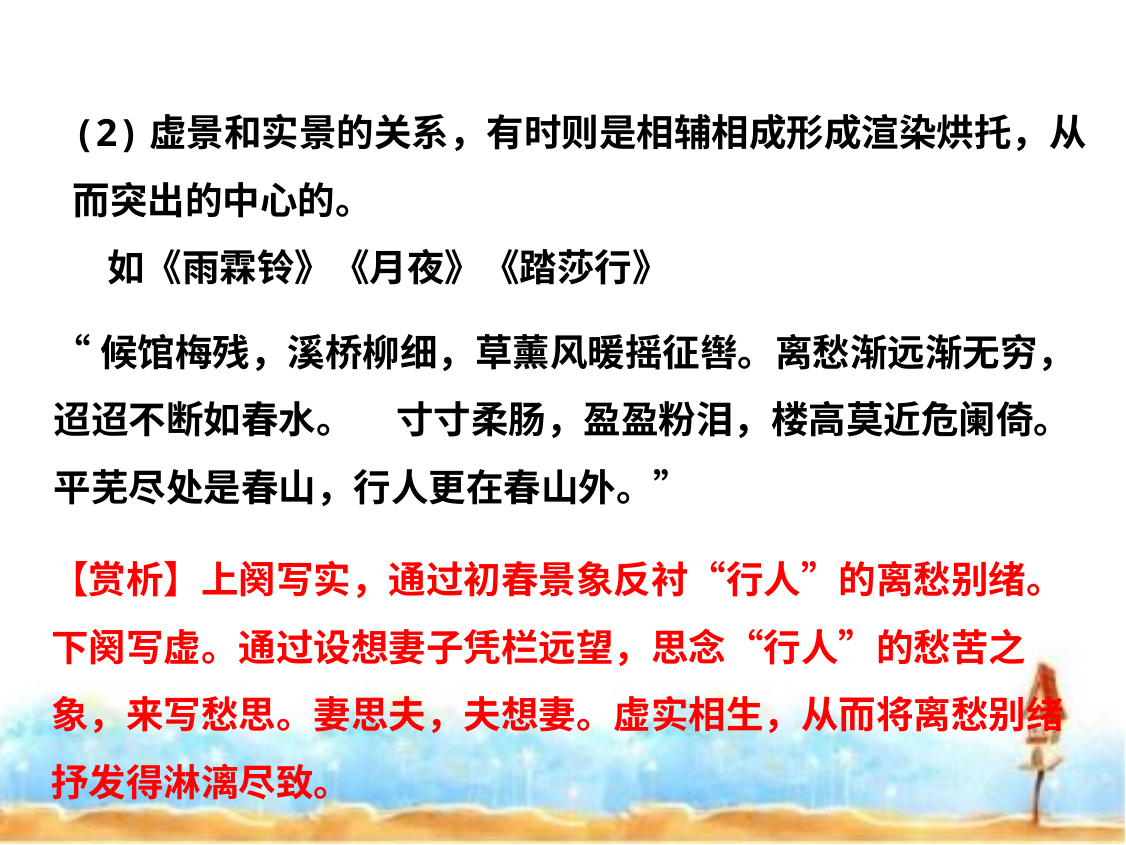

(2)虚景和实景的关系，有时则是相辅相成形成渲染烘托，从而突出的中心的。
   如《雨霖铃》《月夜》《踏莎行》
“候馆梅残，溪桥柳细，草薰风暖摇征辔。离愁渐远渐无穷，迢迢不断如春水。     寸寸柔肠，盈盈粉泪，楼高莫近危阑倚。平芜尽处是春山，行人更在春山外。”
【赏析】上阕写实，通过初春景象反衬“行人”的离愁别绪。下阕写虚。通过设想妻子凭栏远望，思念“行人”的愁苦之象，来写愁思。妻思夫，夫想妻。虚实相生，从而将离愁别绪抒发得淋漓尽致。